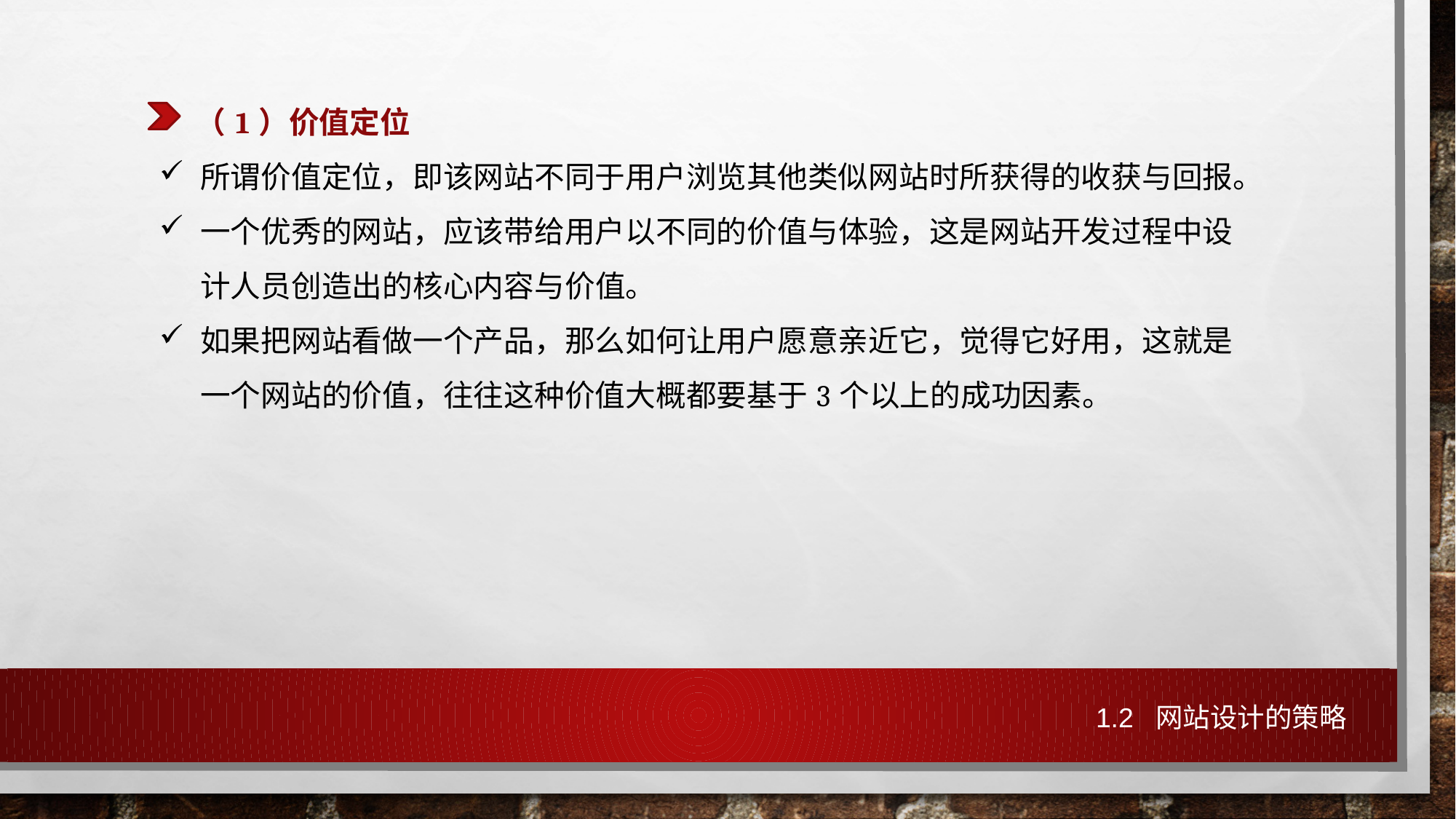

（1）价值定位
所谓价值定位，即该网站不同于用户浏览其他类似网站时所获得的收获与回报。
一个优秀的网站，应该带给用户以不同的价值与体验，这是网站开发过程中设计人员创造出的核心内容与价值。
如果把网站看做一个产品，那么如何让用户愿意亲近它，觉得它好用，这就是一个网站的价值，往往这种价值大概都要基于3个以上的成功因素。

1.2  网站设计的策略